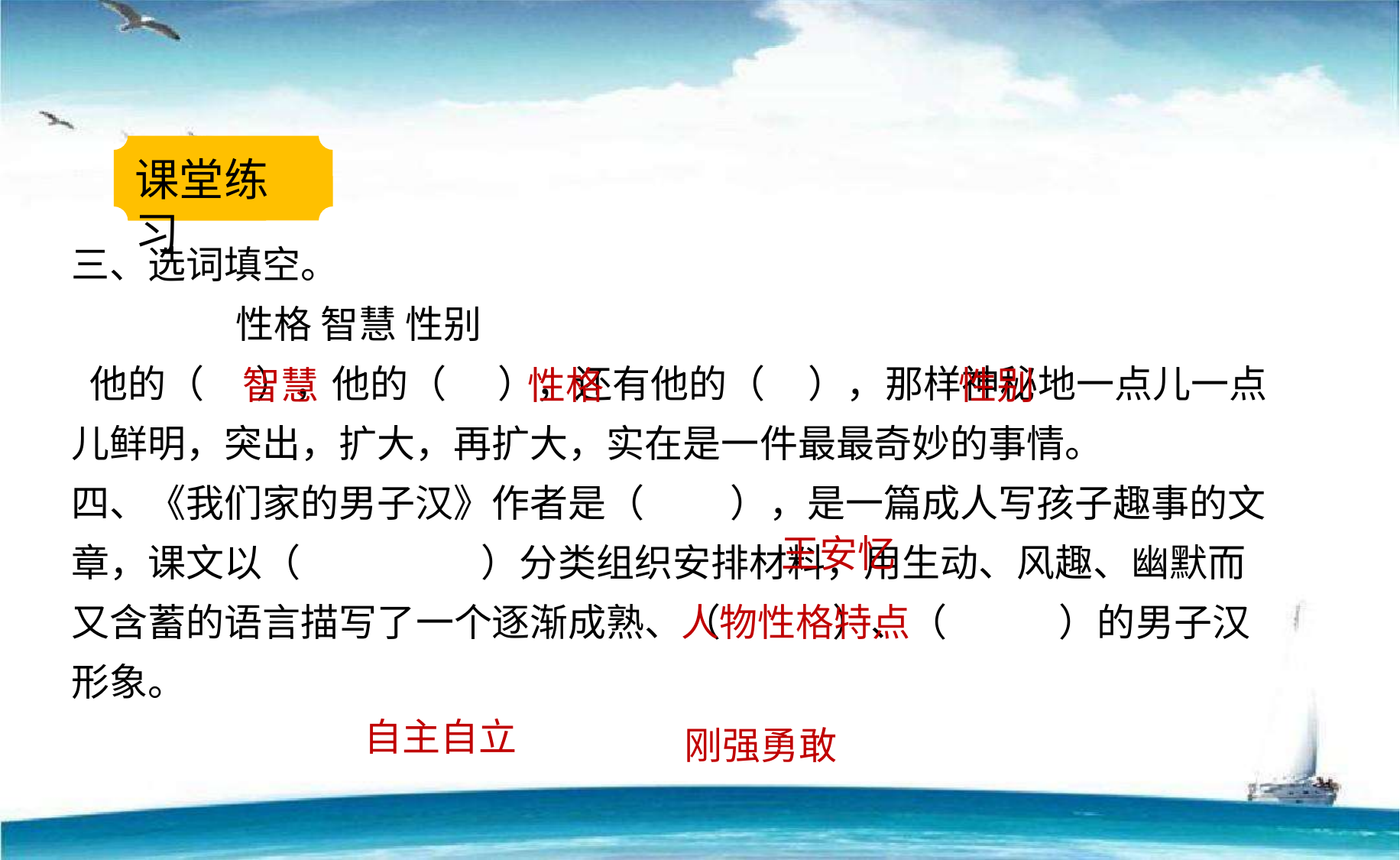

课堂练习
三、选词填空。
                  性格 智慧 性别
 他的（      ），他的（      ），还有他的（     ），那样神秘地一点儿一点儿鲜明，突出，扩大，再扩大，实在是一件最最奇妙的事情。
四、《我们家的男子汉》作者是（          ），是一篇成人写孩子趣事的文章，课文以（                     ）分类组织安排材料，用生动、风趣、幽默而又含蓄的语言描写了一个逐渐成熟、（             ）、（             ）的男子汉形象。
性格
智慧
性别
王安忆
人物性格特点
刚强勇敢
自主自立